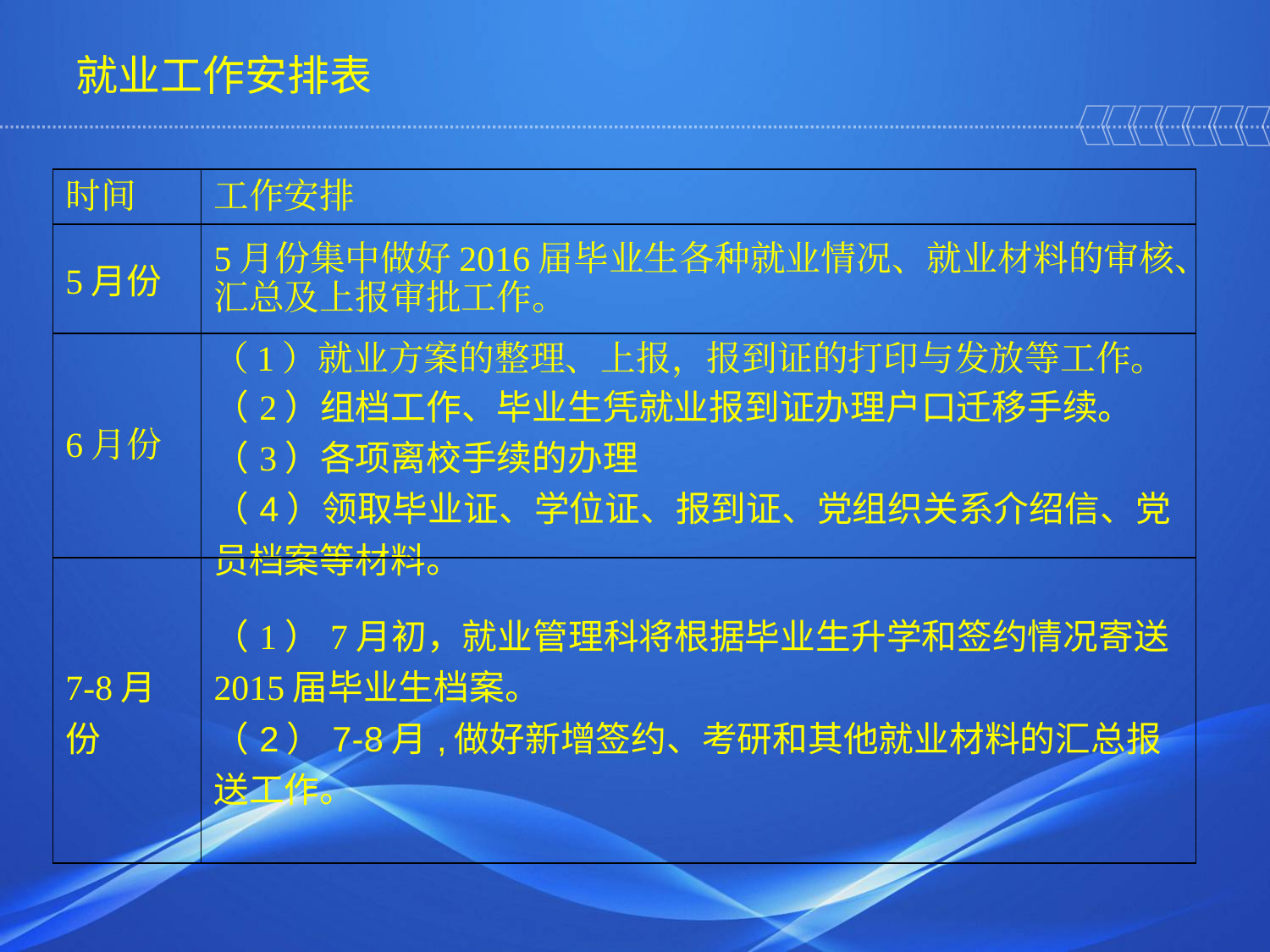

就业工作安排表

| 时间 | 工作安排 |
| --- | --- |
| 5月份 | 5月份集中做好2016届毕业生各种就业情况、就业材料的审核、汇总及上报审批工作。 |
| 6月份 | （1）就业方案的整理、上报，报到证的打印与发放等工作。 （2）组档工作、毕业生凭就业报到证办理户口迁移手续。 （3）各项离校手续的办理 （4）领取毕业证、学位证、报到证、党组织关系介绍信、党员档案等材料。 |
| 7-8月份 | （1）7月初，就业管理科将根据毕业生升学和签约情况寄送2015届毕业生档案。 （2）7-8月,做好新增签约、考研和其他就业材料的汇总报送工作。 |